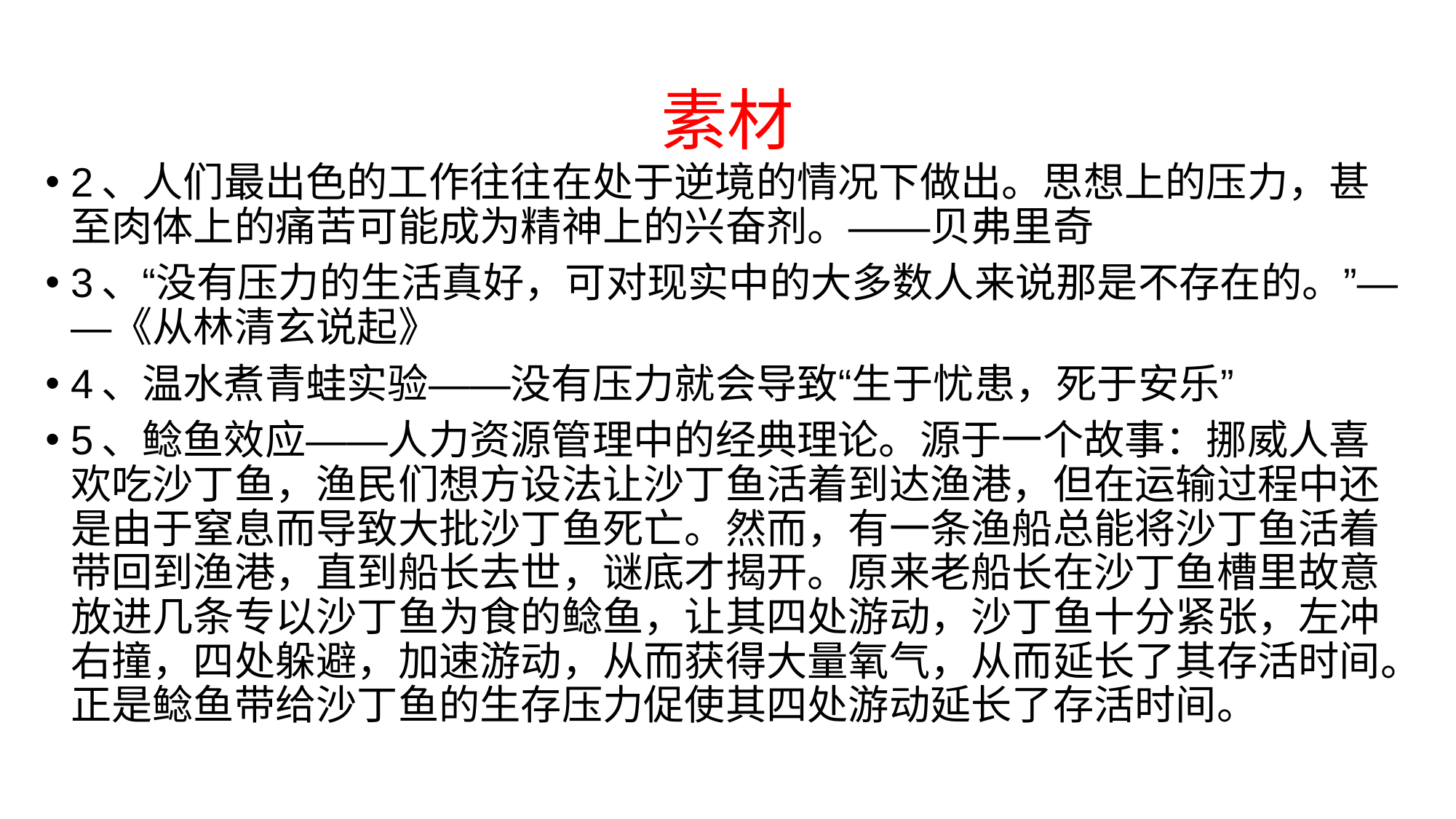

# 素材
2、人们最出色的工作往往在处于逆境的情况下做出。思想上的压力，甚至肉体上的痛苦可能成为精神上的兴奋剂。——贝弗里奇
3、“没有压力的生活真好，可对现实中的大多数人来说那是不存在的。”——《从林清玄说起》
4、温水煮青蛙实验——没有压力就会导致“生于忧患，死于安乐”
5、鲶鱼效应——人力资源管理中的经典理论。源于一个故事：挪威人喜欢吃沙丁鱼，渔民们想方设法让沙丁鱼活着到达渔港，但在运输过程中还是由于窒息而导致大批沙丁鱼死亡。然而，有一条渔船总能将沙丁鱼活着带回到渔港，直到船长去世，谜底才揭开。原来老船长在沙丁鱼槽里故意放进几条专以沙丁鱼为食的鲶鱼，让其四处游动，沙丁鱼十分紧张，左冲右撞，四处躲避，加速游动，从而获得大量氧气，从而延长了其存活时间。正是鲶鱼带给沙丁鱼的生存压力促使其四处游动延长了存活时间。